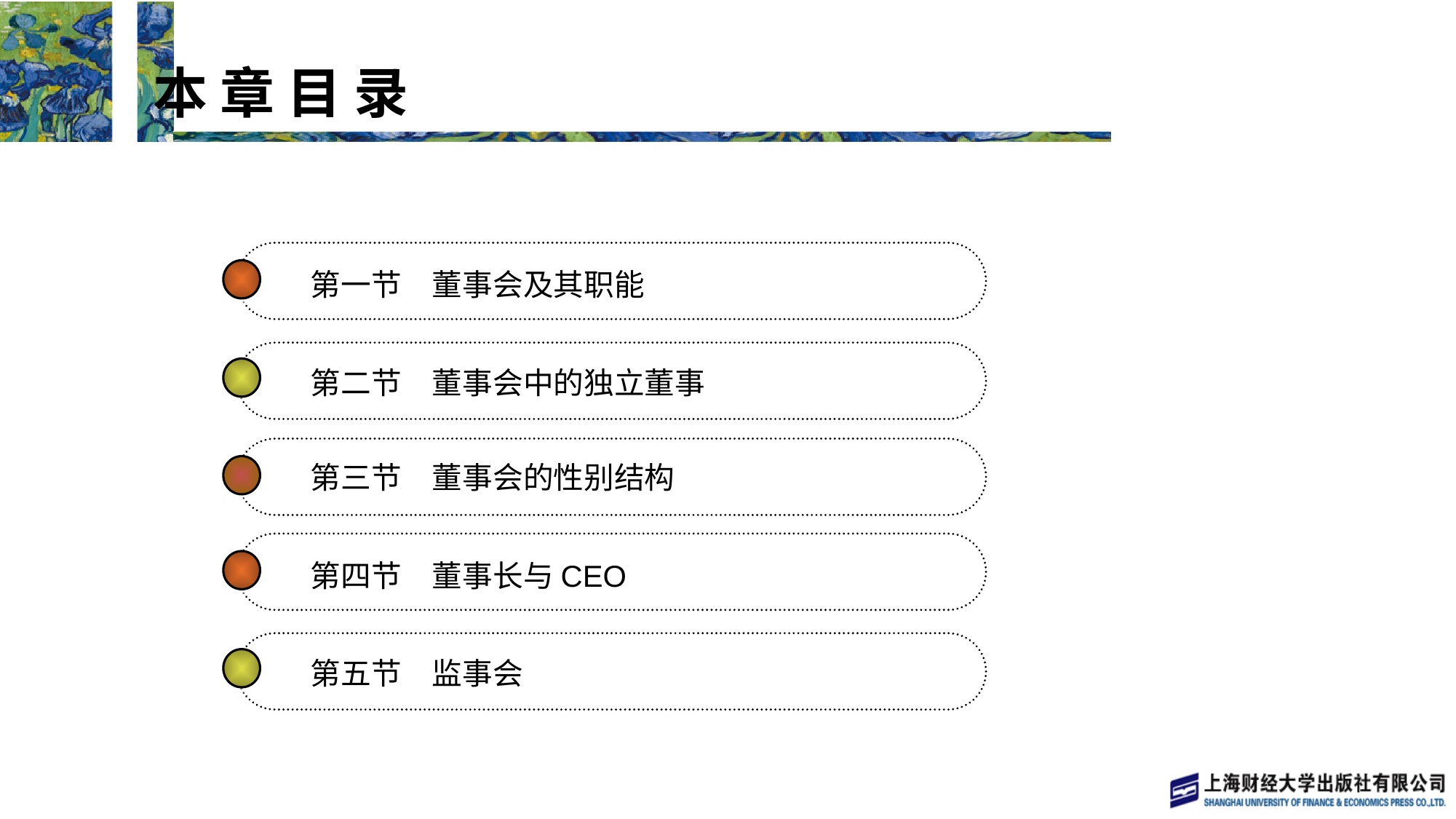

本  章  目   录
         本 章 目 录

第一节　董事会及其职能

第二节　董事会中的独立董事

第三节　董事会的性别结构

第四节　董事长与CEO

第五节　监事会